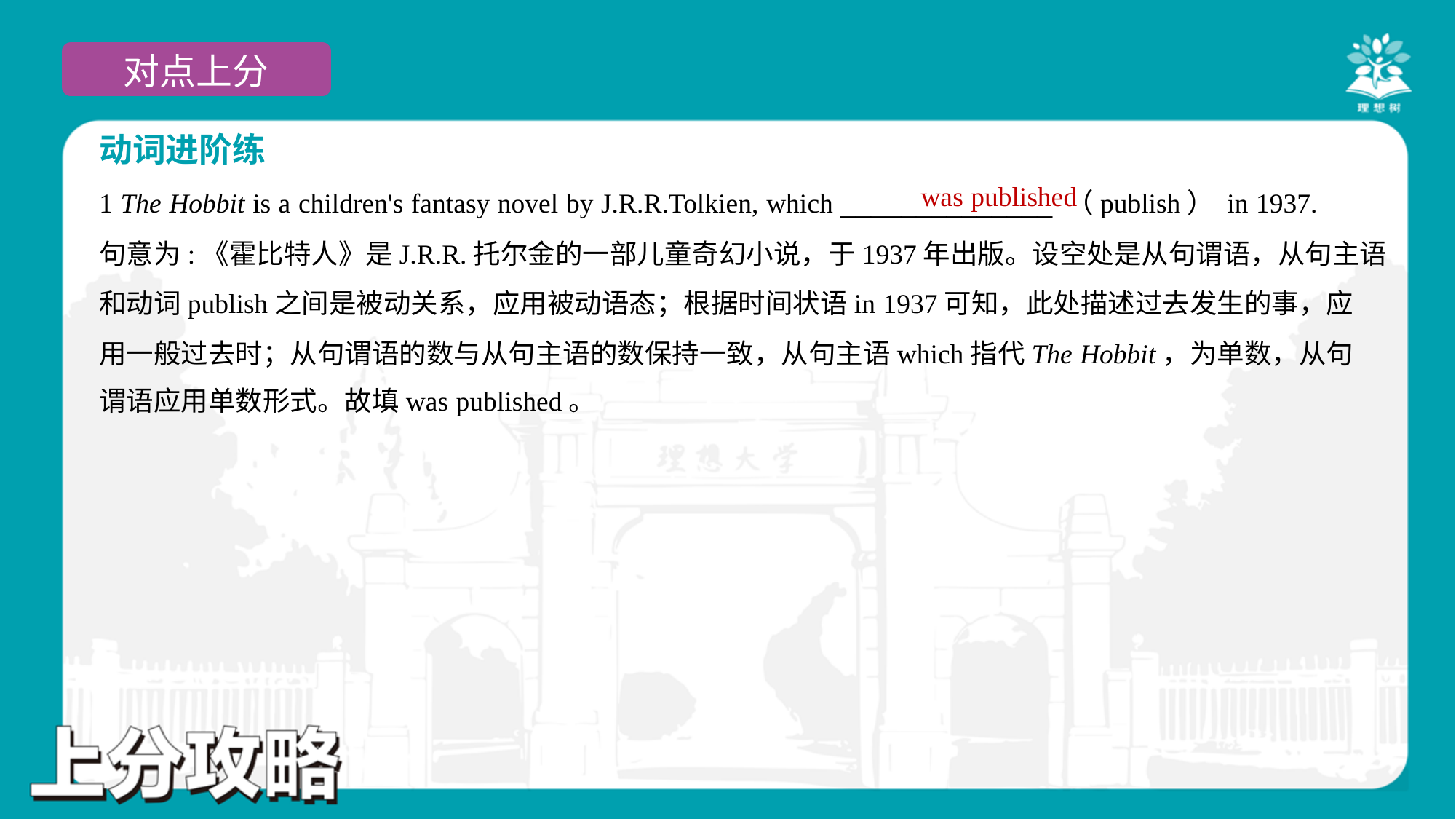

动词进阶练
was published
1 The Hobbit is a children's fantasy novel by J.R.R.Tolkien, which ______________ （publish） in 1937.
句意为:《霍比特人》是J.R.R.托尔金的一部儿童奇幻小说，于1937年出版。设空处是从句谓语，从句主语
和动词publish之间是被动关系，应用被动语态；根据时间状语in 1937可知，此处描述过去发生的事，应
用一般过去时；从句谓语的数与从句主语的数保持一致，从句主语which指代The Hobbit，为单数，从句
谓语应用单数形式。故填was published。